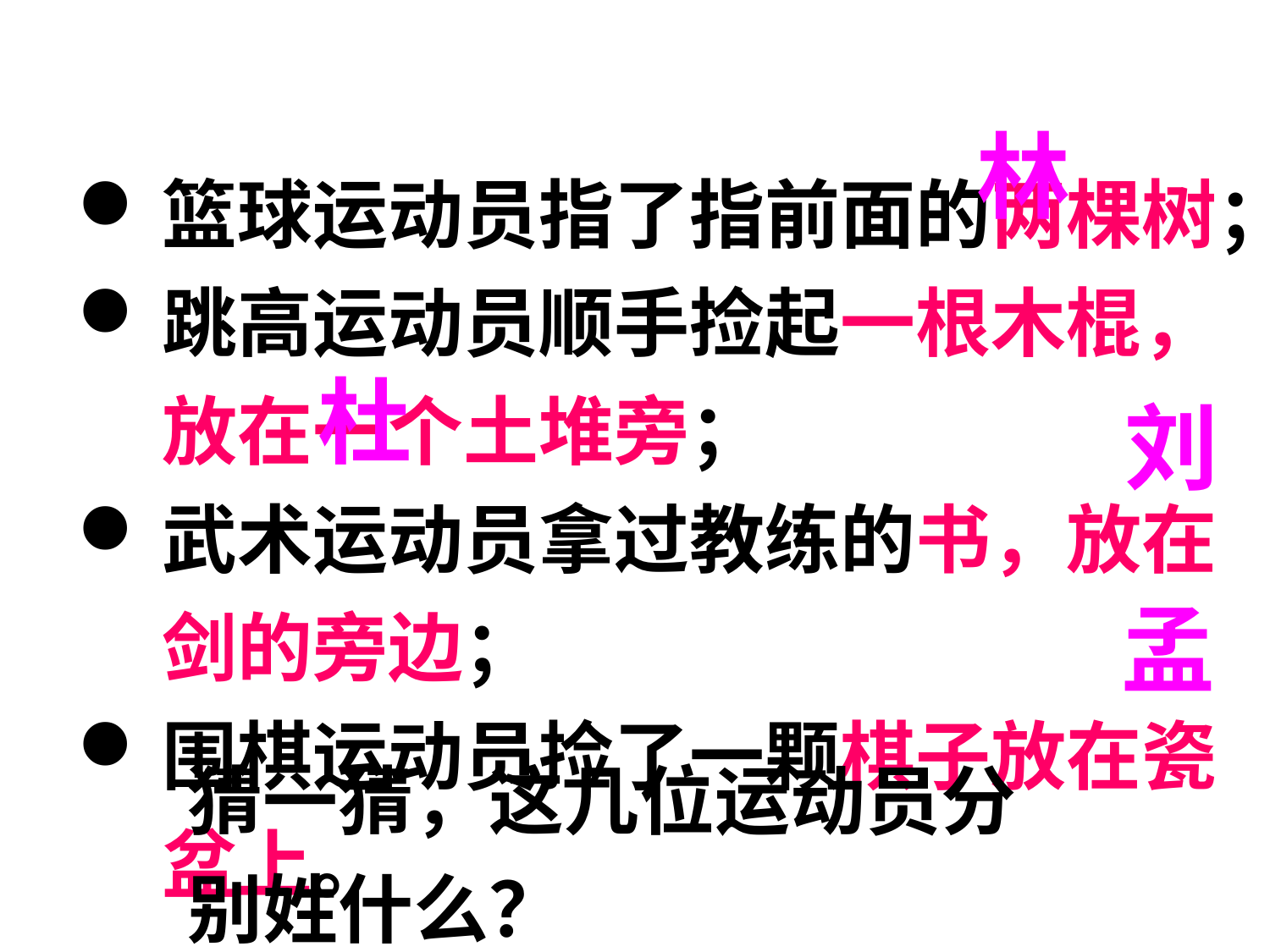

林
篮球运动员指了指前面的两棵树；
跳高运动员顺手捡起一根木棍，放在一个土堆旁；
武术运动员拿过教练的书，放在剑的旁边；
围棋运动员捡了一颗棋子放在瓷盆上。
杜
刘
孟
猜一猜，这几位运动员分别姓什么？